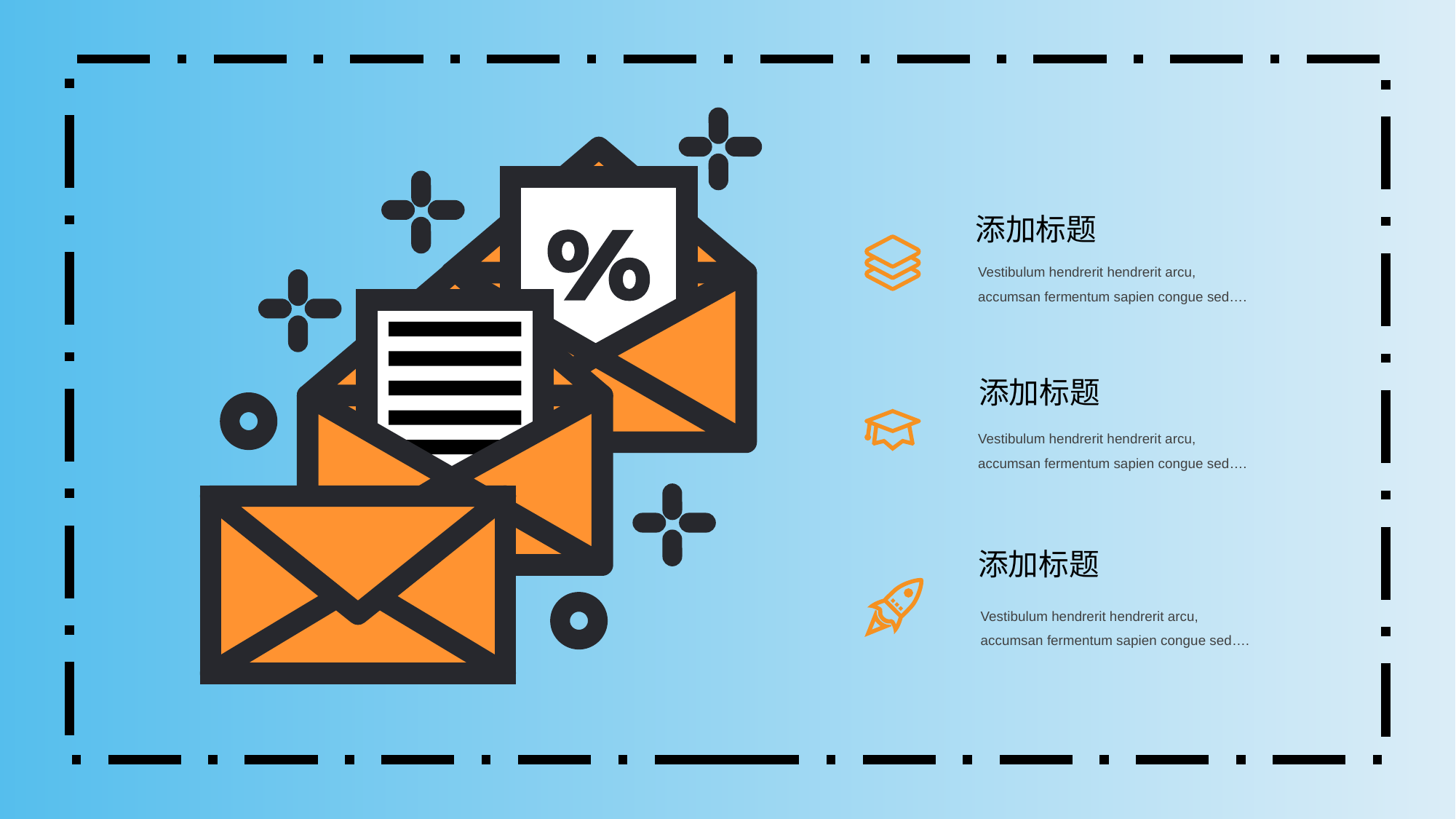

添加标题
Vestibulum hendrerit hendrerit arcu, accumsan fermentum sapien congue sed….

添加标题
Vestibulum hendrerit hendrerit arcu, accumsan fermentum sapien congue sed….

添加标题
Vestibulum hendrerit hendrerit arcu, accumsan fermentum sapien congue sed….